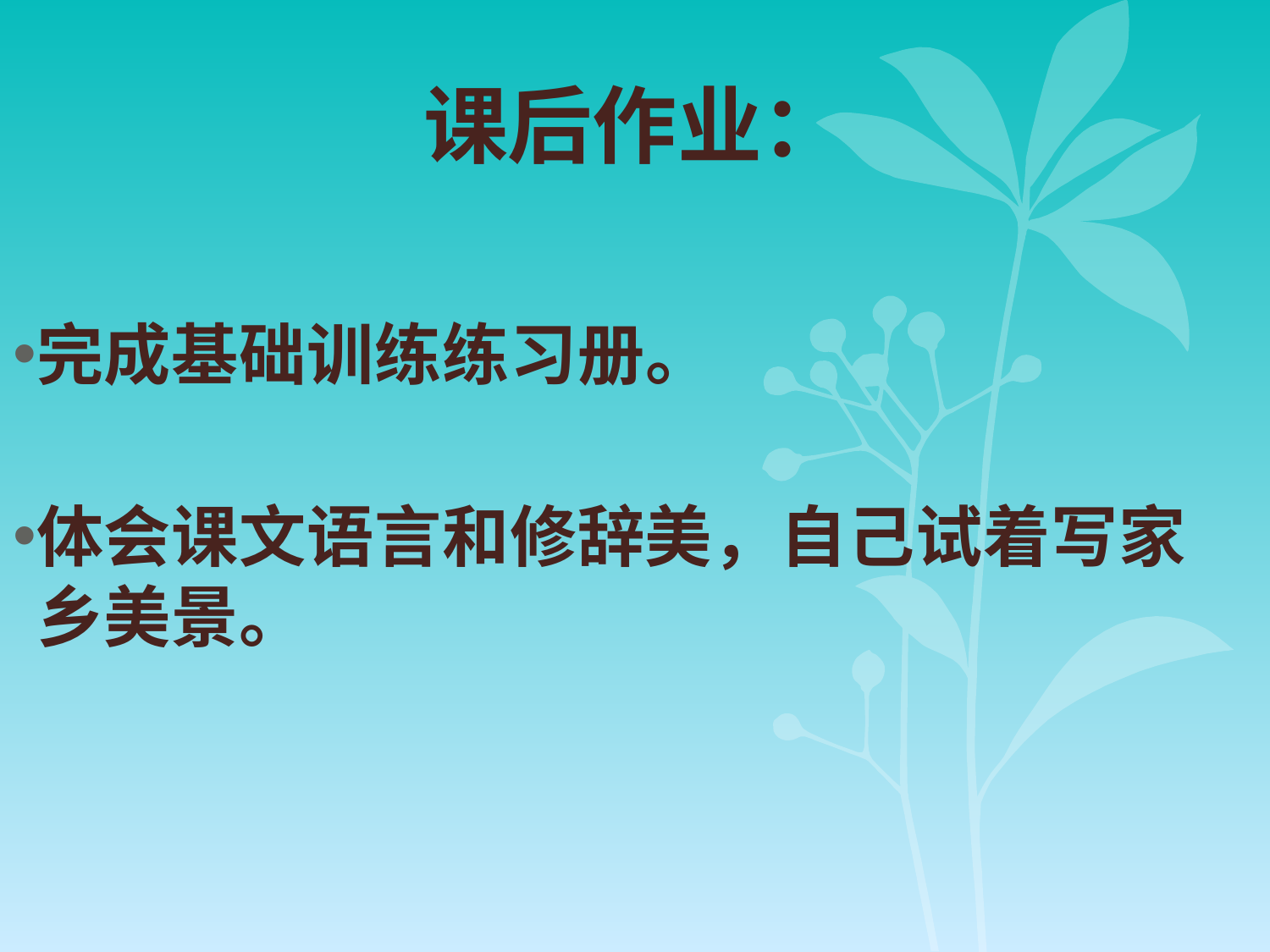

课后作业：
完成基础训练练习册。

体会课文语言和修辞美，自己试着写家乡美景。